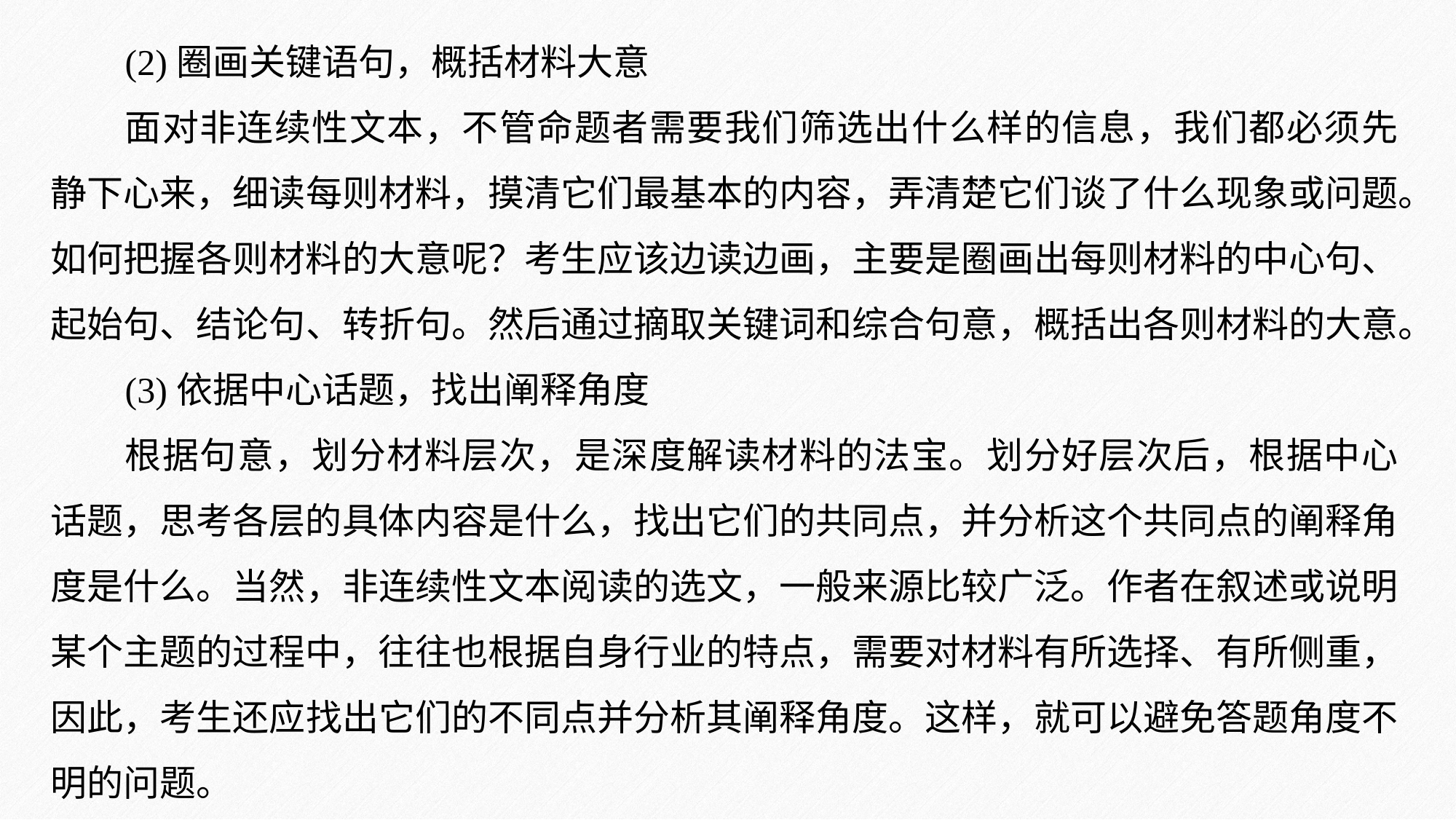

(2)圈画关键语句，概括材料大意
面对非连续性文本，不管命题者需要我们筛选出什么样的信息，我们都必须先静下心来，细读每则材料，摸清它们最基本的内容，弄清楚它们谈了什么现象或问题。如何把握各则材料的大意呢？考生应该边读边画，主要是圈画出每则材料的中心句、起始句、结论句、转折句。然后通过摘取关键词和综合句意，概括出各则材料的大意。
(3)依据中心话题，找出阐释角度
根据句意，划分材料层次，是深度解读材料的法宝。划分好层次后，根据中心话题，思考各层的具体内容是什么，找出它们的共同点，并分析这个共同点的阐释角度是什么。当然，非连续性文本阅读的选文，一般来源比较广泛。作者在叙述或说明某个主题的过程中，往往也根据自身行业的特点，需要对材料有所选择、有所侧重，因此，考生还应找出它们的不同点并分析其阐释角度。这样，就可以避免答题角度不明的问题。